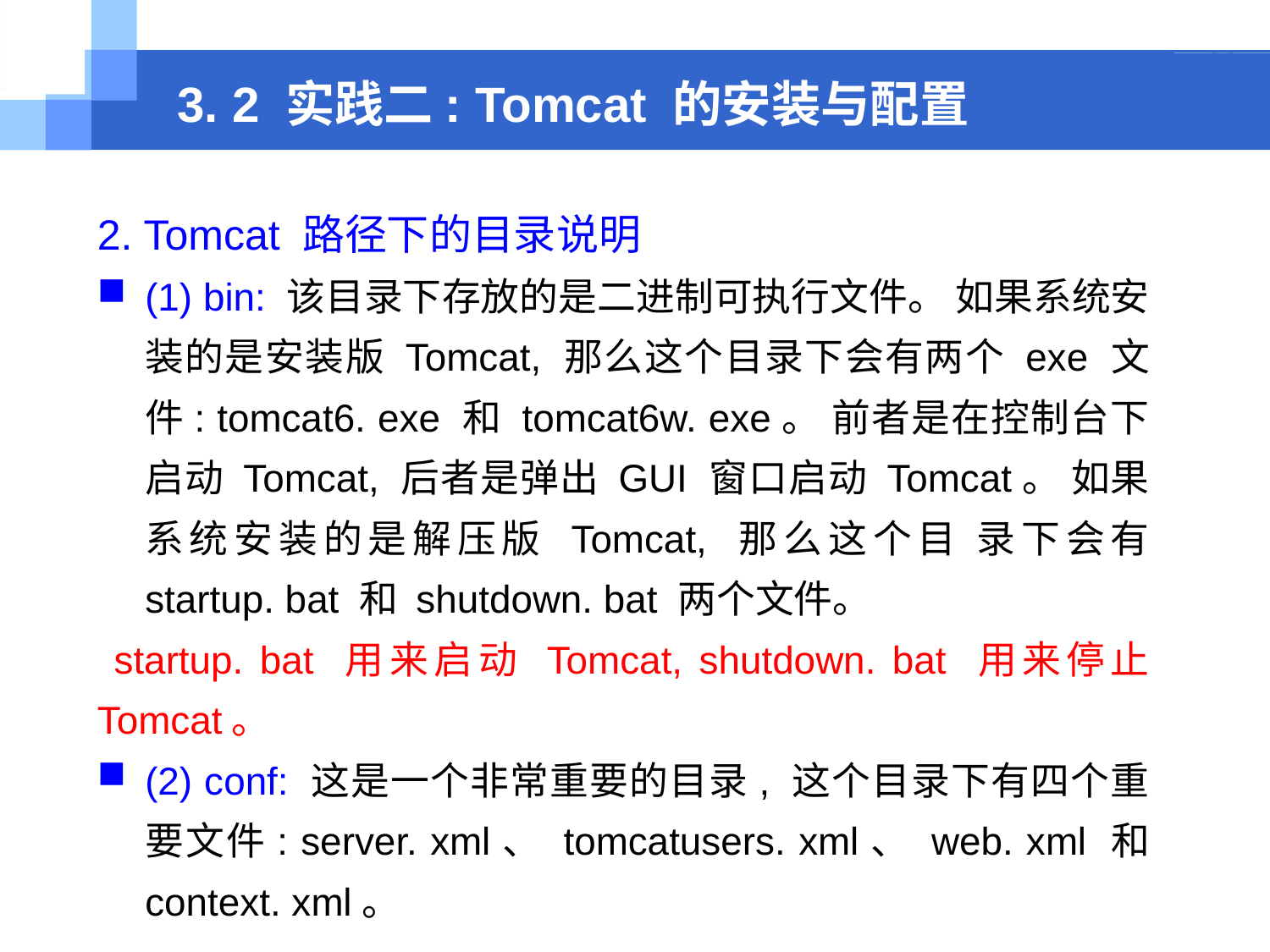

3. 2 实践二: Tomcat 的安装与配置
2. Tomcat 路径下的目录说明
(1) bin: 该目录下存放的是二进制可执行文件。 如果系统安装的是安装版 Tomcat, 那么这个目录下会有两个 exe 文件: tomcat6. exe 和 tomcat6w. exe。 前者是在控制台下启动 Tomcat, 后者是弹出 GUI 窗口启动 Tomcat。 如果系统安装的是解压版 Tomcat, 那么这个目 录下会有 startup. bat 和 shutdown. bat 两个文件。
 startup. bat 用来启动 Tomcat, shutdown. bat 用来停止 Tomcat。
(2) conf: 这是一个非常重要的目录, 这个目录下有四个重要文件: server. xml、 tomcatusers. xml、 web. xml 和 context. xml。